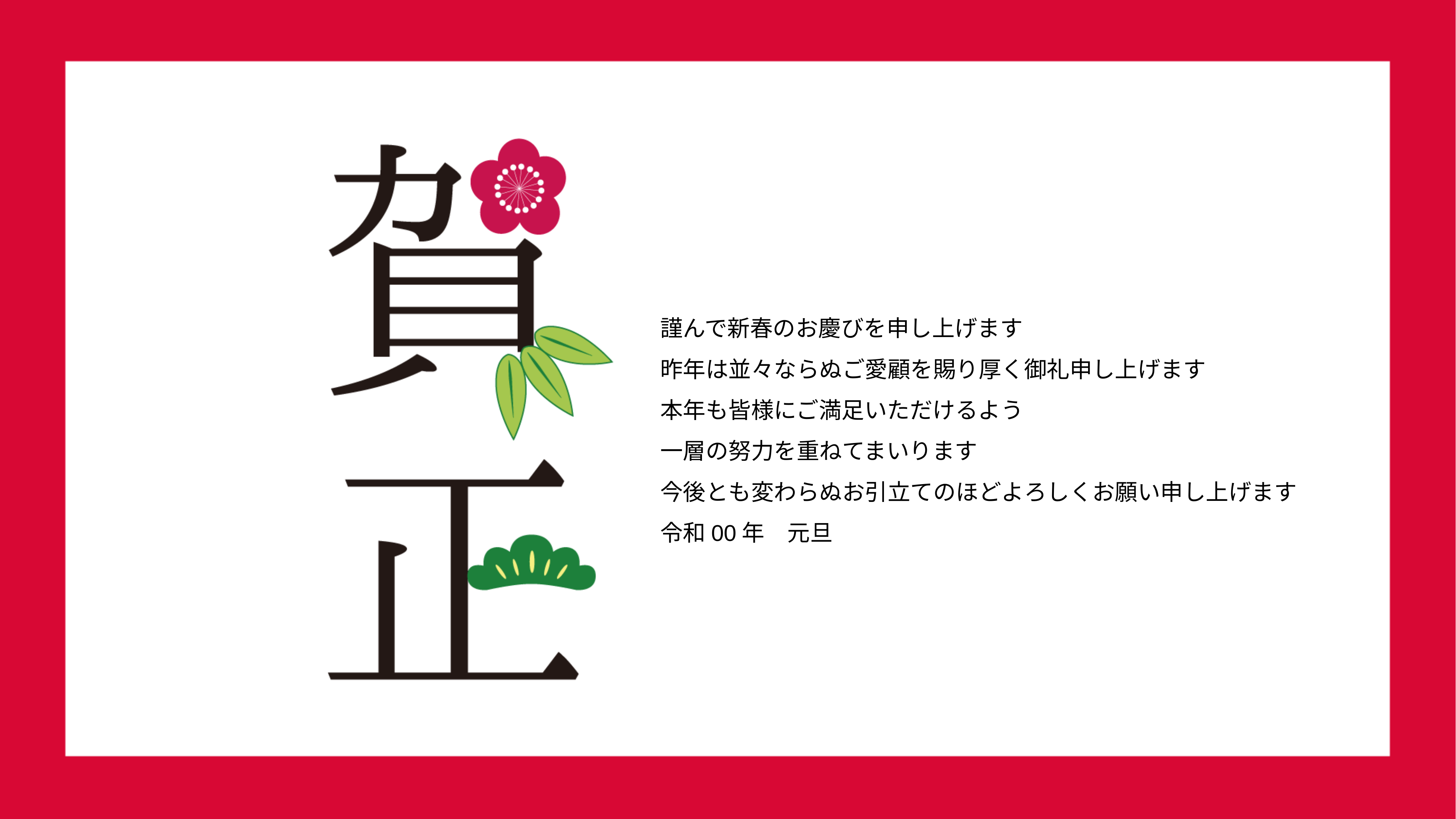

謹んで新春のお慶びを申し上げます
昨年は並々ならぬご愛顧を賜り厚く御礼申し上げます
本年も皆様にご満足いただけるよう
一層の努力を重ねてまいります
今後とも変わらぬお引立てのほどよろしくお願い申し上げます
令和00年　元旦